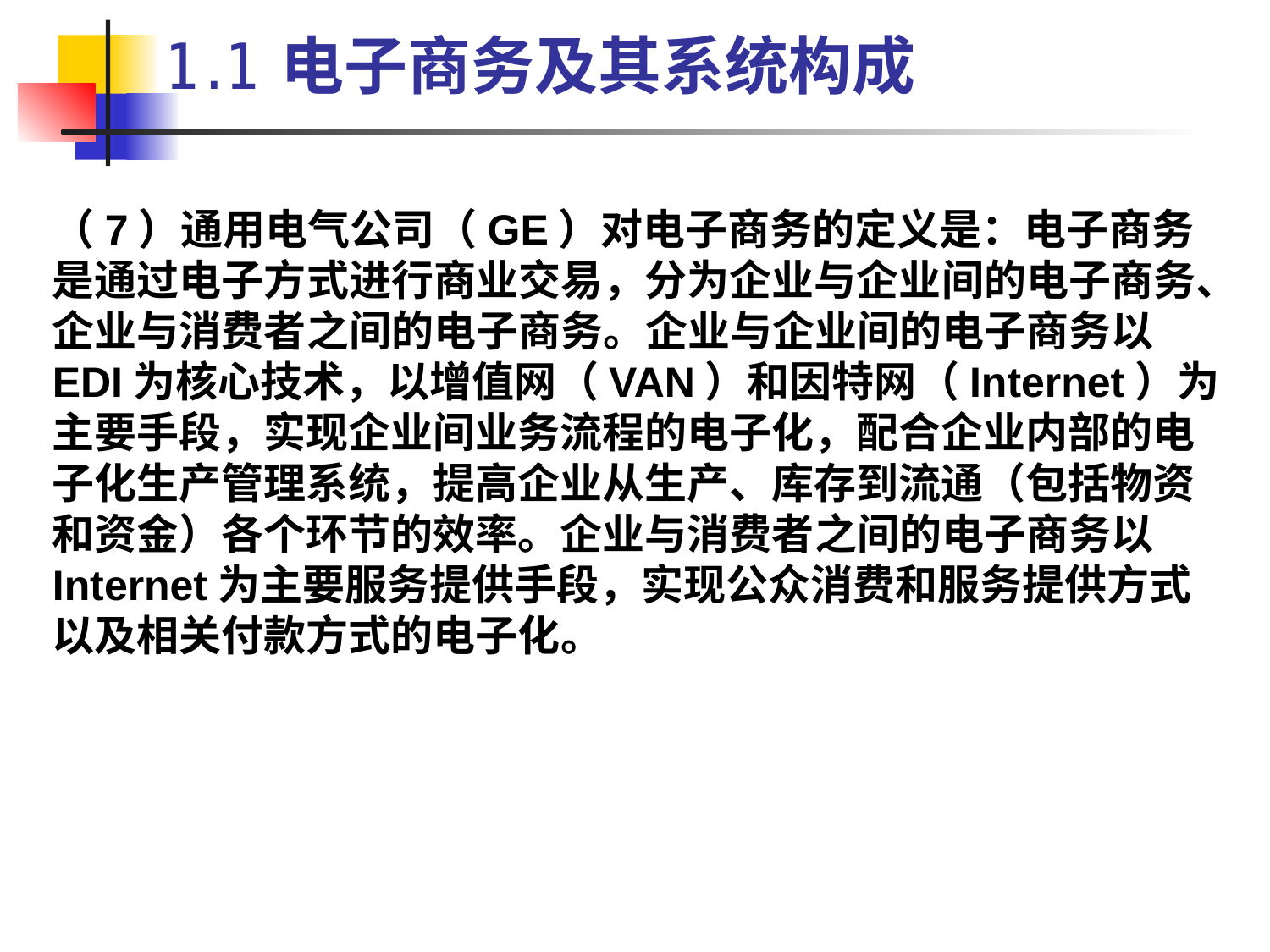

1.1电子商务及其系统构成
（7）通用电气公司（GE）对电子商务的定义是：电子商务是通过电子方式进行商业交易，分为企业与企业间的电子商务、企业与消费者之间的电子商务。企业与企业间的电子商务以EDI为核心技术，以增值网（VAN）和因特网（Internet）为主要手段，实现企业间业务流程的电子化，配合企业内部的电子化生产管理系统，提高企业从生产、库存到流通（包括物资和资金）各个环节的效率。企业与消费者之间的电子商务以Internet为主要服务提供手段，实现公众消费和服务提供方式以及相关付款方式的电子化。